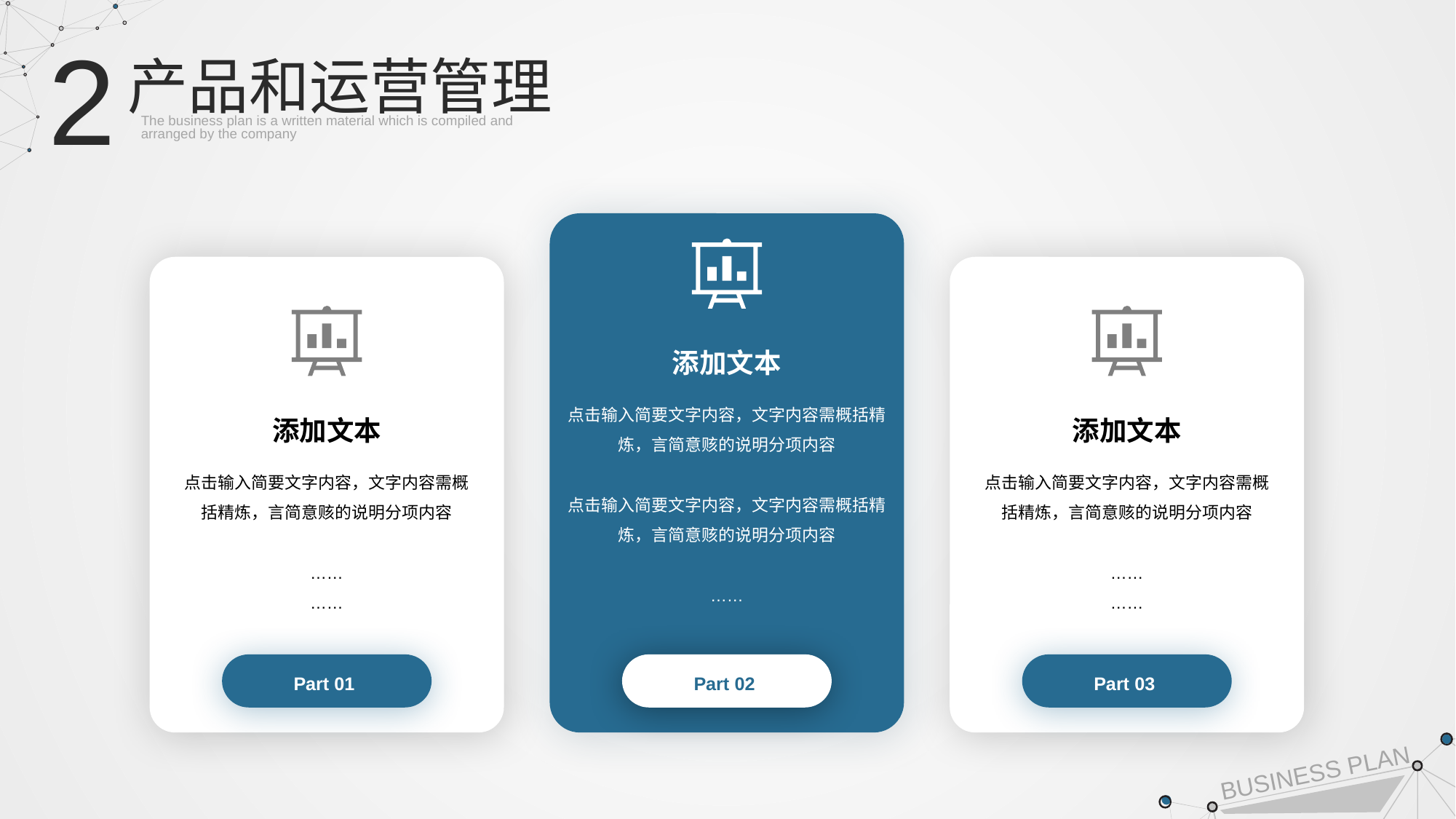

2
产品和运营管理
The business plan is a written material which is compiled and
arranged by the company

添加文本
点击输入简要文字内容，文字内容需概括精炼，言简意赅的说明分项内容

点击输入简要文字内容，文字内容需概括精炼，言简意赅的说明分项内容

……

添加文本
点击输入简要文字内容，文字内容需概括精炼，言简意赅的说明分项内容

……
……

添加文本
点击输入简要文字内容，文字内容需概括精炼，言简意赅的说明分项内容

……
……

Part 01
Part 02
Part 03